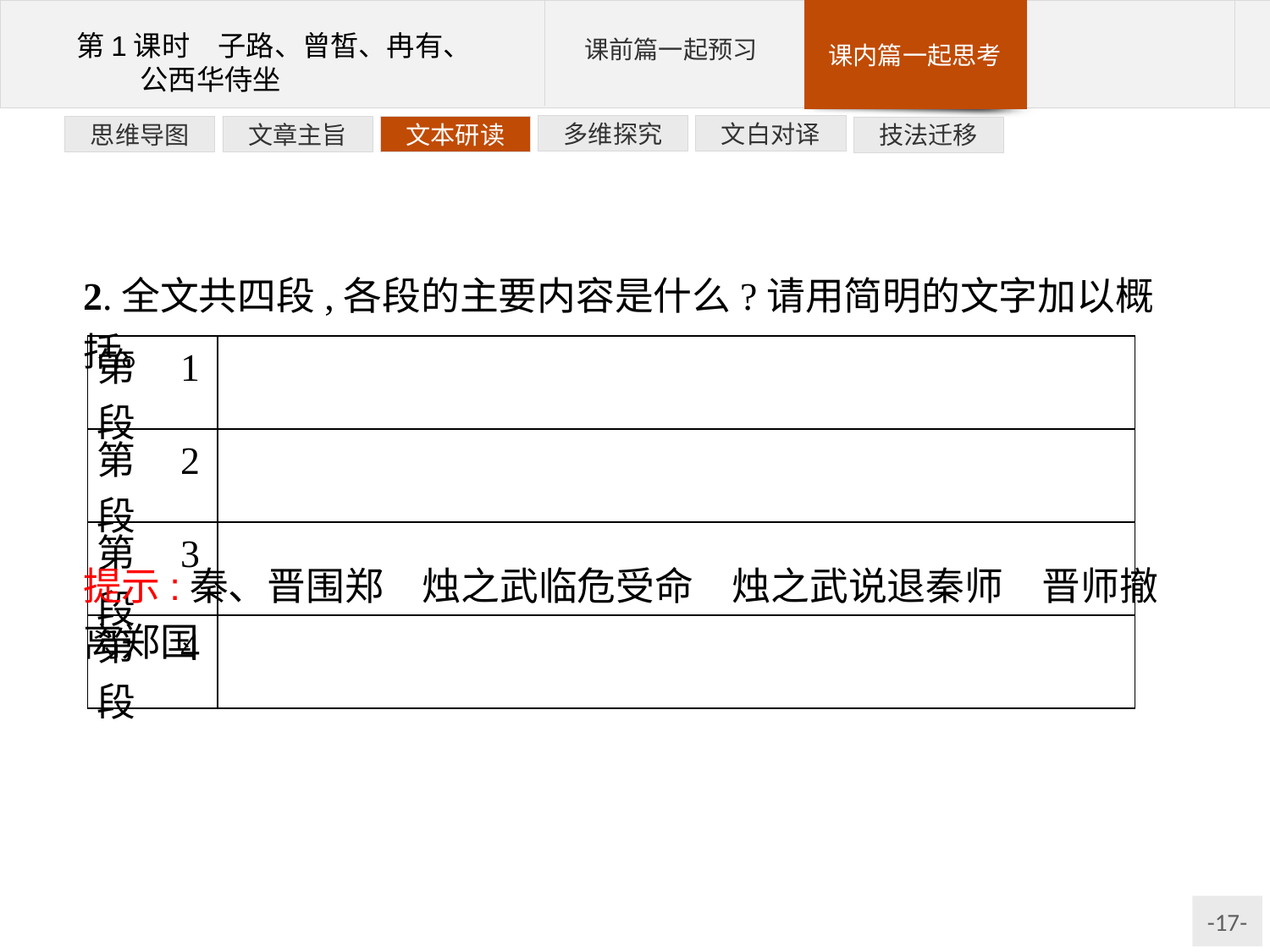

文白对译
多维探究
文本研读
文章主旨
思维导图
技法迁移
2.全文共四段,各段的主要内容是什么?请用简明的文字加以概括。
| 第1段 |  |
| --- | --- |
| 第2段 |  |
| 第3段 |  |
| 第4段 |  |
提示:秦、晋围郑　烛之武临危受命　烛之武说退秦师　晋师撤离郑国